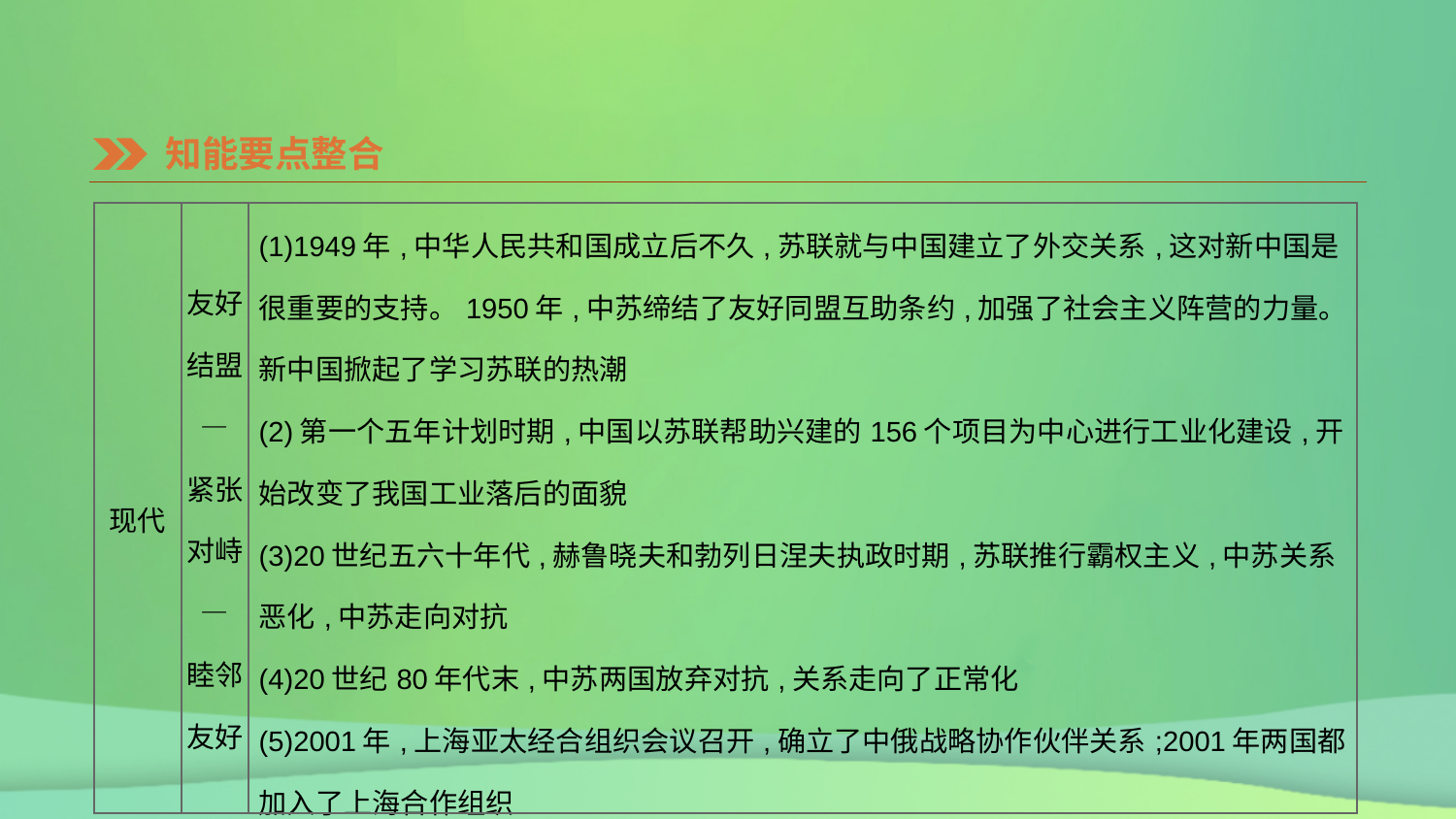

知能要点整合

| 现代 | 友好结盟— 紧张对峙— 睦邻友好 | (1)1949年,中华人民共和国成立后不久,苏联就与中国建立了外交关系,这对新中国是很重要的支持。1950年,中苏缔结了友好同盟互助条约,加强了社会主义阵营的力量。新中国掀起了学习苏联的热潮 (2)第一个五年计划时期,中国以苏联帮助兴建的156个项目为中心进行工业化建设,开始改变了我国工业落后的面貌 (3)20世纪五六十年代,赫鲁晓夫和勃列日涅夫执政时期,苏联推行霸权主义,中苏关系恶化,中苏走向对抗 (4)20世纪80年代末,中苏两国放弃对抗,关系走向了正常化 (5)2001年,上海亚太经合组织会议召开,确立了中俄战略协作伙伴关系;2001年两国都加入了上海合作组织 (6)当前,中俄两国在诸多国际问题和地区争端问题上都能达成共识,在各个领域加强合作 |
| --- | --- | --- |